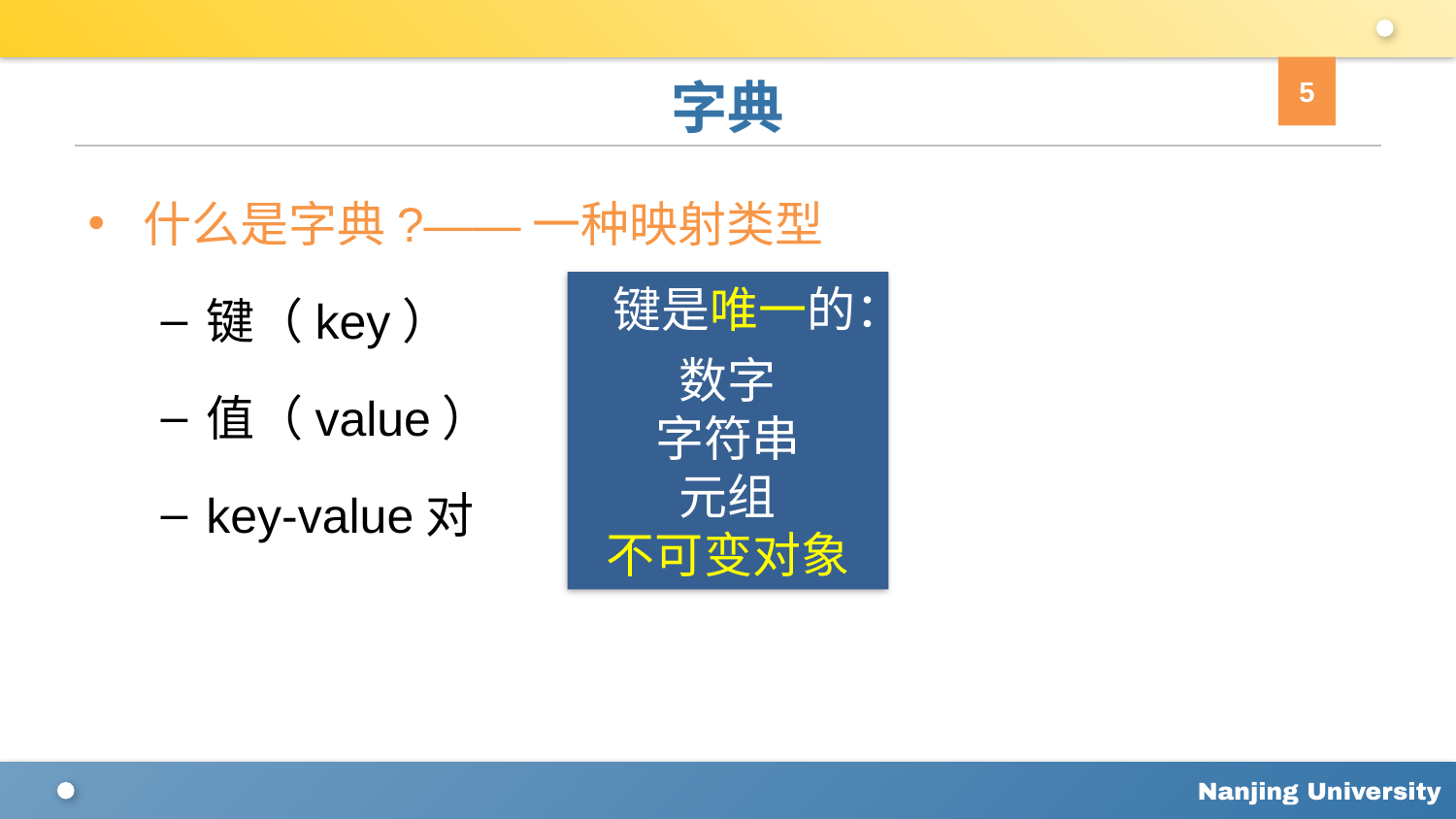

5
# 字典
什么是字典?——一种映射类型
键（key）
值（value）
key-value对
键是唯一的：
数字
字符串
元组
不可变对象